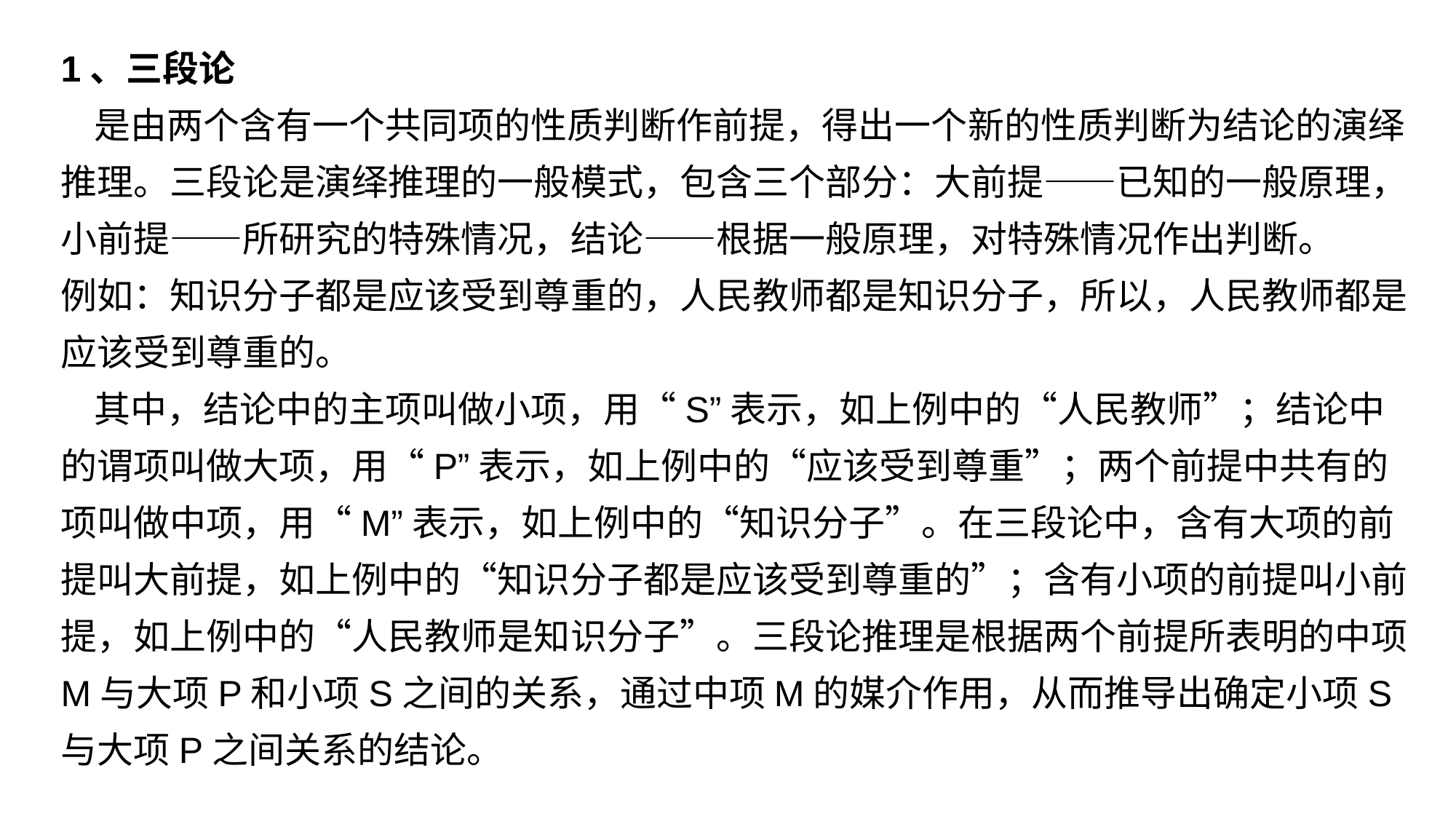

1、三段论
   是由两个含有一个共同项的性质判断作前提，得出一个新的性质判断为结论的演绎推理。三段论是演绎推理的一般模式，包含三个部分：大前提——已知的一般原理，小前提——所研究的特殊情况，结论——根据一般原理，对特殊情况作出判断。
例如：知识分子都是应该受到尊重的，人民教师都是知识分子，所以，人民教师都是应该受到尊重的。
   其中，结论中的主项叫做小项，用“S”表示，如上例中的“人民教师”；结论中的谓项叫做大项，用“P”表示，如上例中的“应该受到尊重”；两个前提中共有的项叫做中项，用“M”表示，如上例中的“知识分子”。在三段论中，含有大项的前提叫大前提，如上例中的“知识分子都是应该受到尊重的”；含有小项的前提叫小前提，如上例中的“人民教师是知识分子”。三段论推理是根据两个前提所表明的中项M与大项P和小项S之间的关系，通过中项M的媒介作用，从而推导出确定小项S与大项P之间关系的结论。